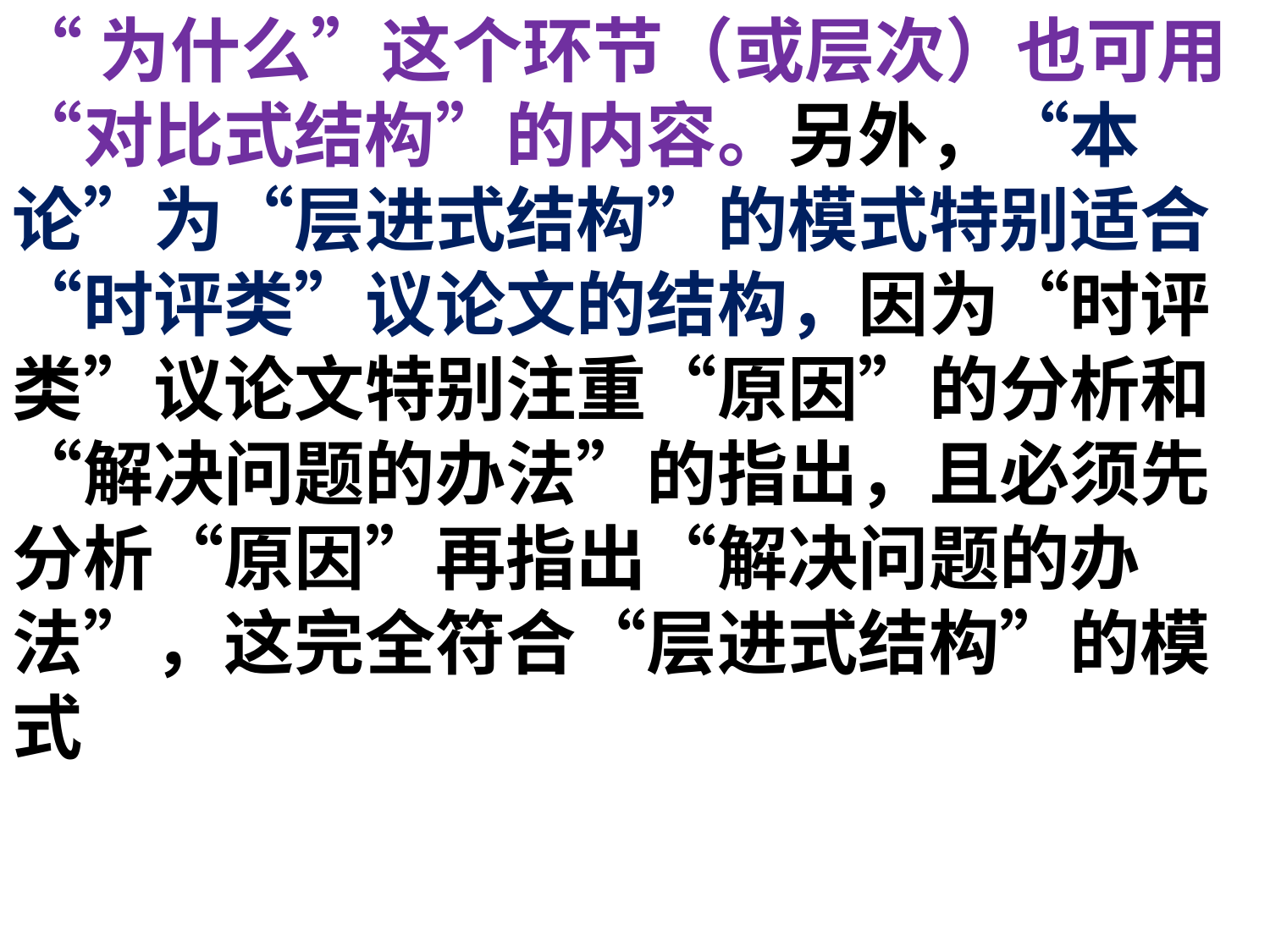

“为什么”这个环节（或层次）也可用“对比式结构”的内容。另外，“本论”为“层进式结构”的模式特别适合“时评类”议论文的结构，因为“时评类”议论文特别注重“原因”的分析和 “解决问题的办法”的指出，且必须先分析“原因”再指出“解决问题的办法”，这完全符合“层进式结构”的模式